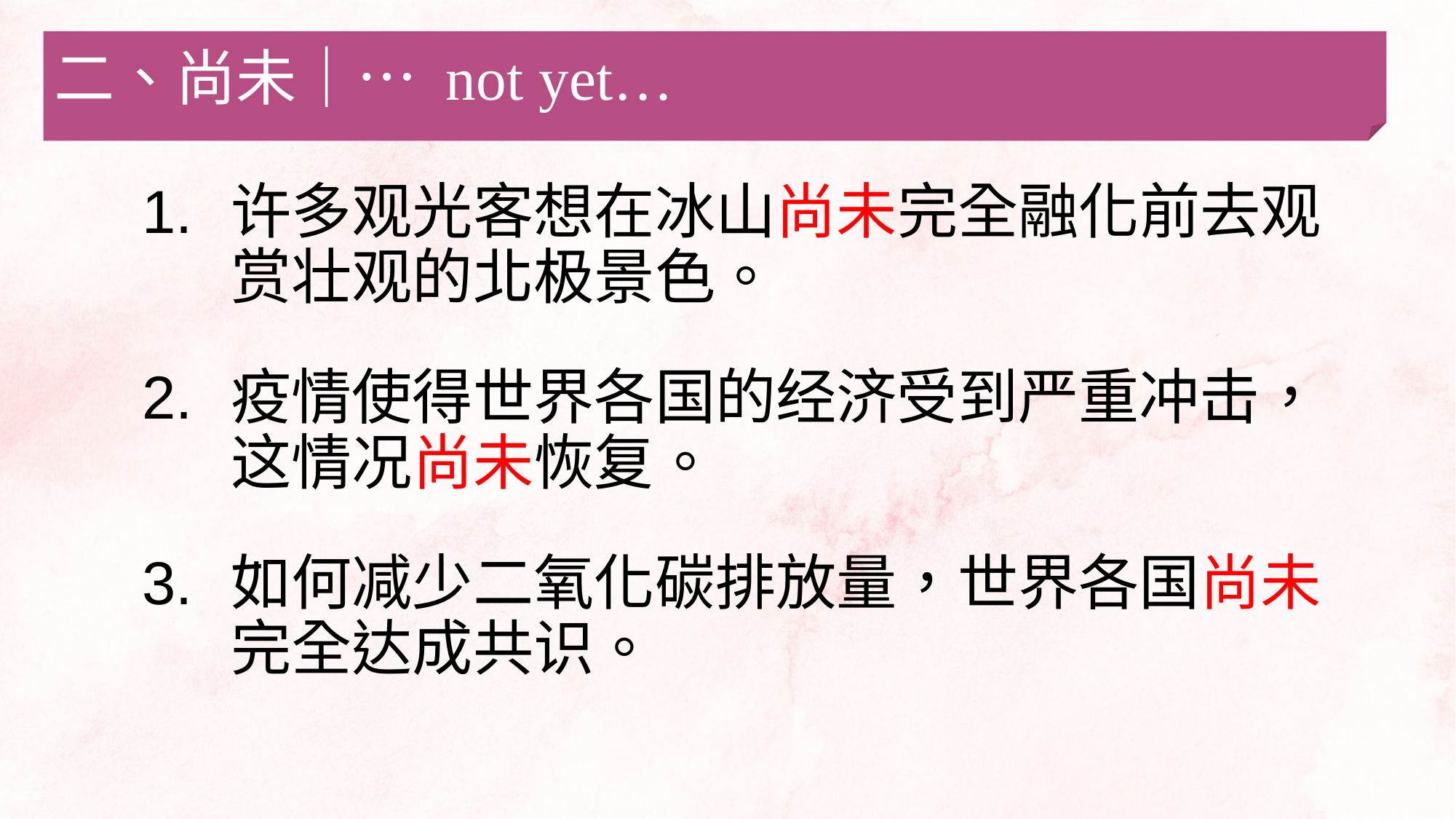

二、尚未｜… not yet…
许多观光客想在冰山尚未完全融化前去观赏壮观的北极景色。
疫情使得世界各国的经济受到严重冲击，这情况尚未恢复。
如何减少二氧化碳排放量，世界各国尚未完全达成共识。